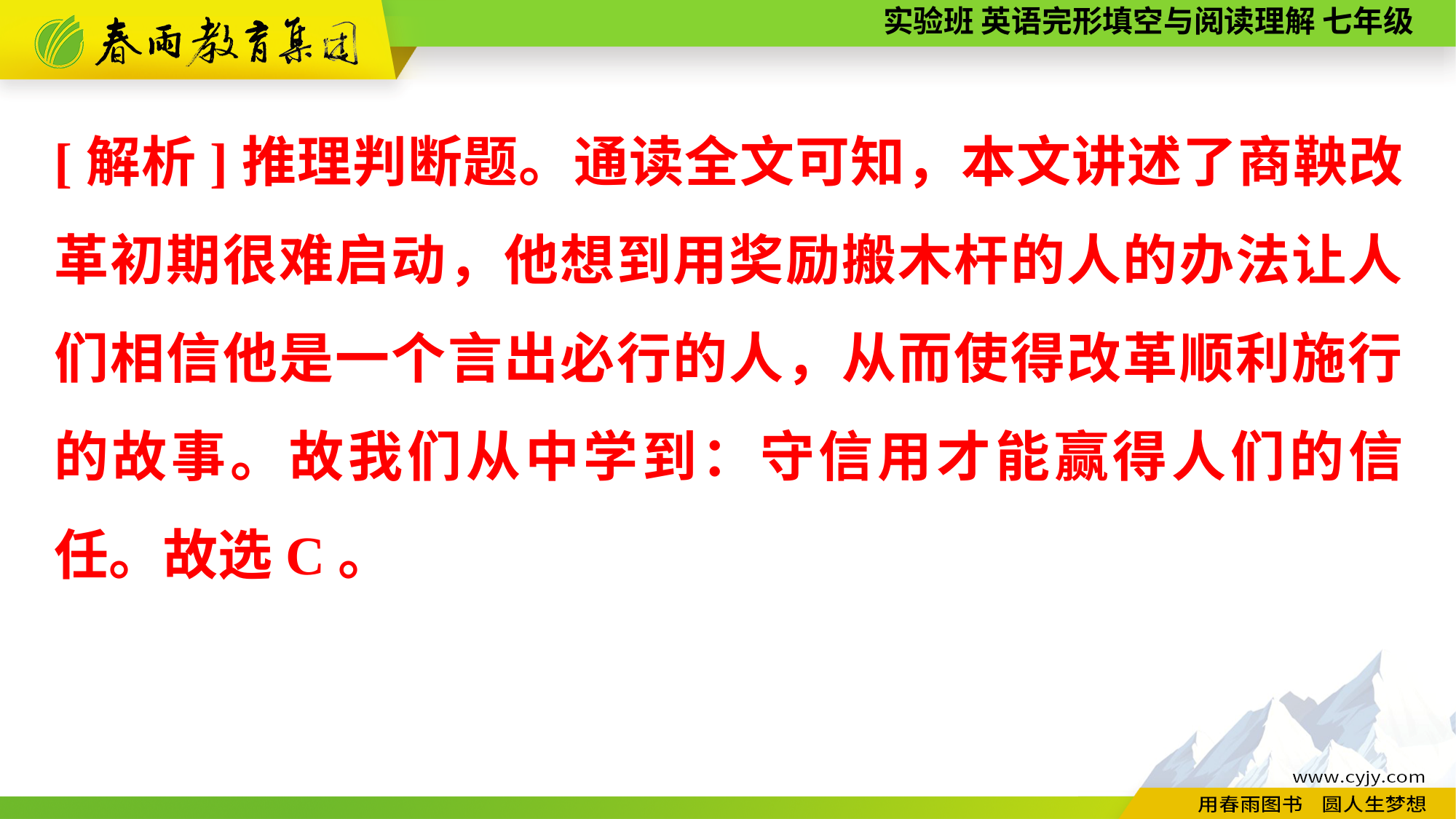

[解析]推理判断题。通读全文可知，本文讲述了商鞅改革初期很难启动，他想到用奖励搬木杆的人的办法让人们相信他是一个言出必行的人，从而使得改革顺利施行的故事。故我们从中学到：守信用才能赢得人们的信任。故选C。